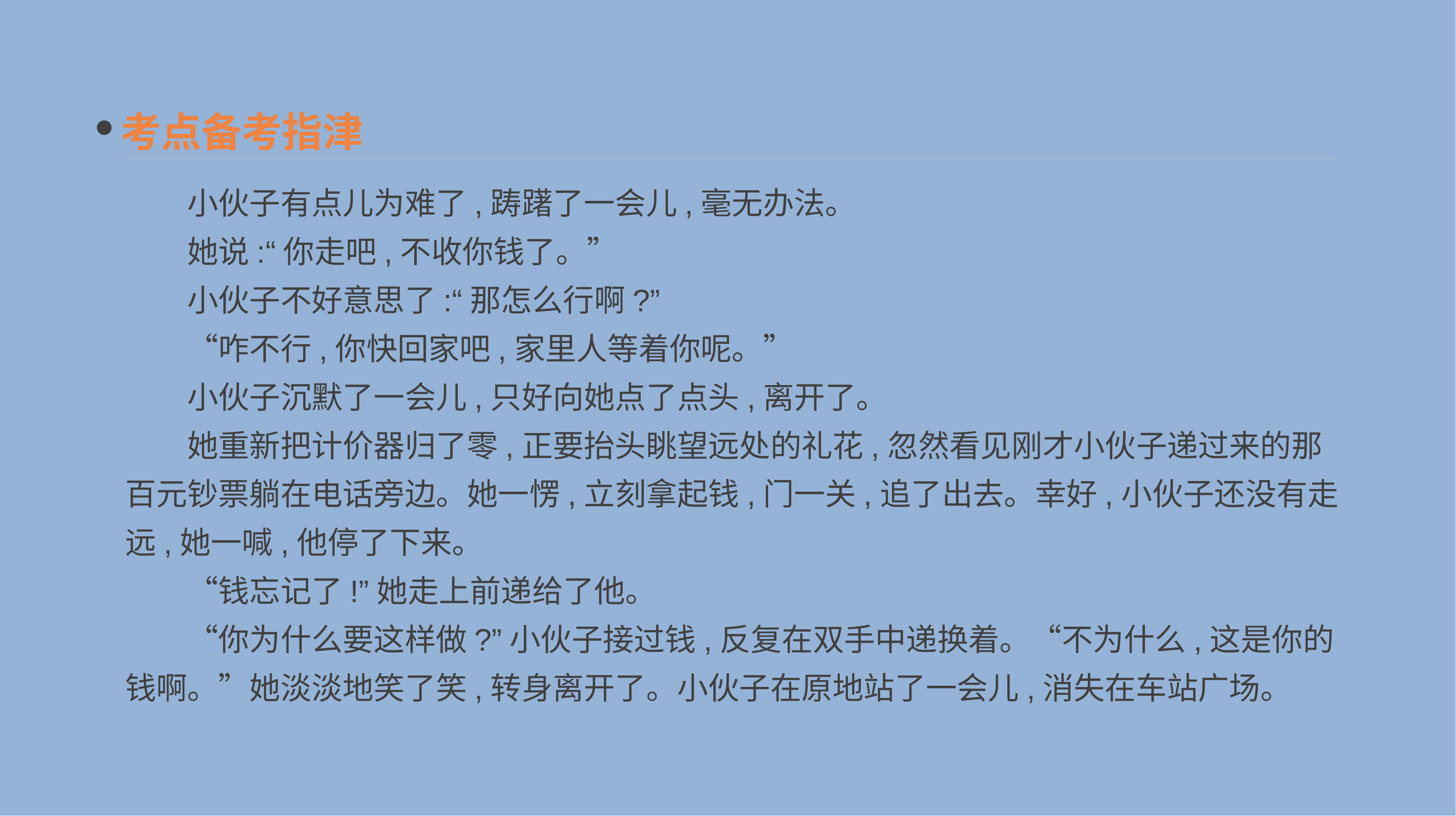

考点备考指津

　　小伙子有点儿为难了,踌躇了一会儿,毫无办法。
　　她说:“你走吧,不收你钱了。”
　　小伙子不好意思了:“那怎么行啊?”
　　“咋不行,你快回家吧,家里人等着你呢。”
　　小伙子沉默了一会儿,只好向她点了点头,离开了。
　　她重新把计价器归了零,正要抬头眺望远处的礼花,忽然看见刚才小伙子递过来的那百元钞票躺在电话旁边。她一愣,立刻拿起钱,门一关,追了出去。幸好,小伙子还没有走远,她一喊,他停了下来。
　　“钱忘记了!”她走上前递给了他。
　　“你为什么要这样做?”小伙子接过钱,反复在双手中递换着。“不为什么,这是你的钱啊。”她淡淡地笑了笑,转身离开了。小伙子在原地站了一会儿,消失在车站广场。